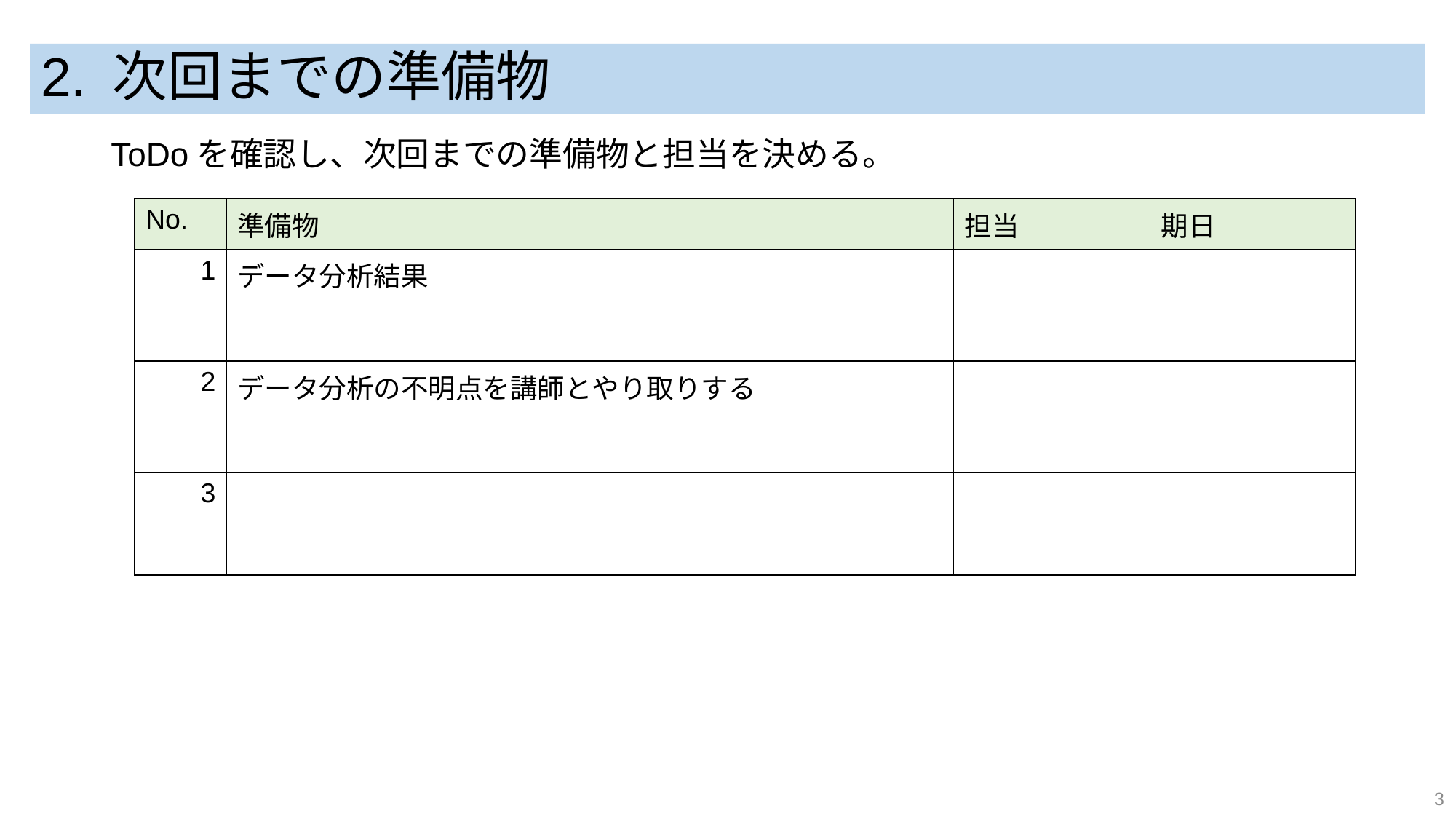

# 2. 次回までの準備物
ToDoを確認し、次回までの準備物と担当を決める。
| No. | 準備物 | 担当 | 期日 |
| --- | --- | --- | --- |
| 1 | データ分析結果 |  |  |
| 2 | データ分析の不明点を講師とやり取りする |  |  |
| 3 |  |  |  |
3